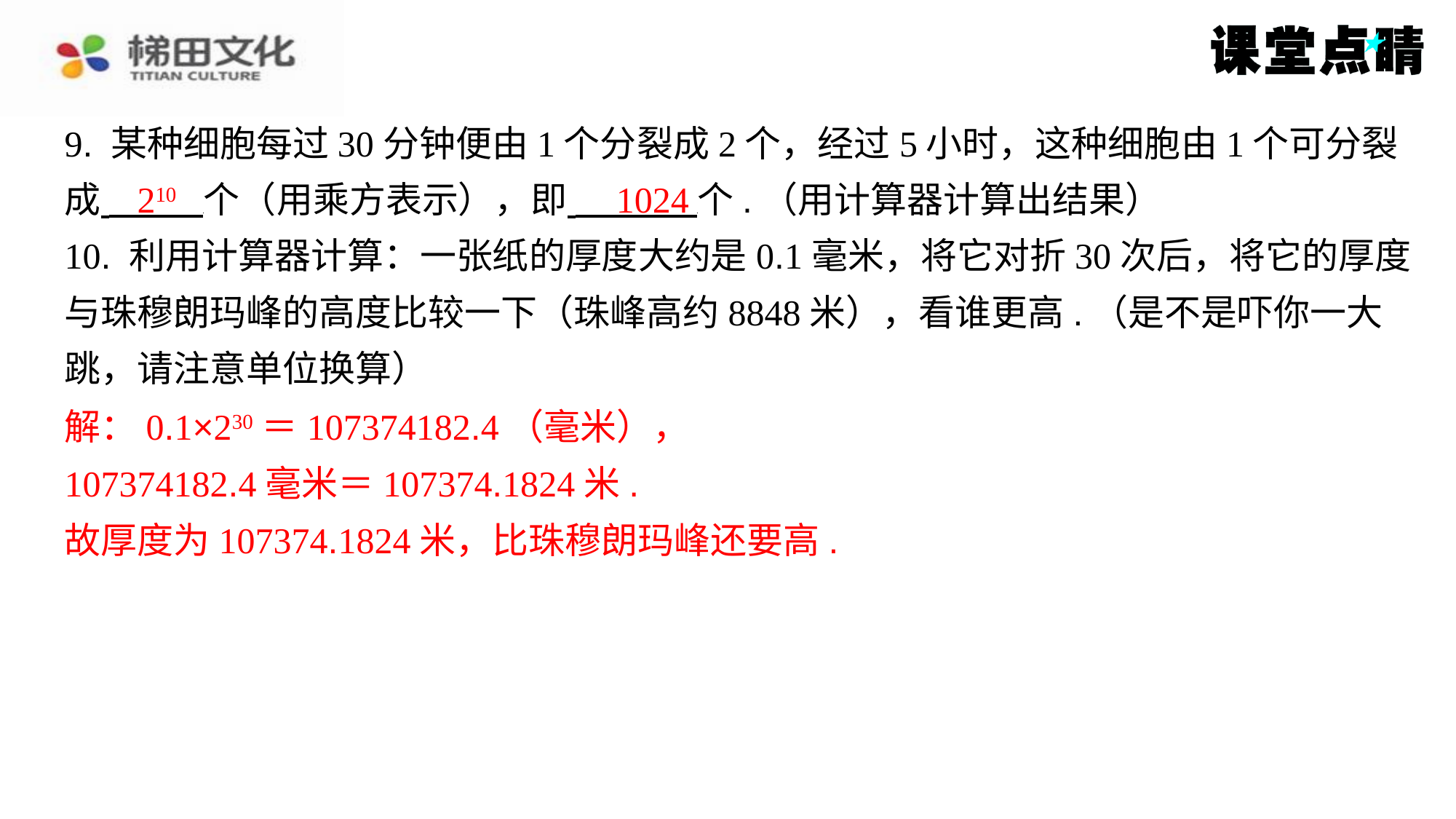

9. 某种细胞每过30分钟便由1个分裂成2个，经过5小时，这种细胞由1个可分裂
成                个（用乘方表示），即                    个.（用计算器计算出结果）
10. 利用计算器计算：一张纸的厚度大约是0.1毫米，将它对折30次后，将它的厚度
与珠穆朗玛峰的高度比较一下（珠峰高约8848米），看谁更高.（是不是吓你一大
跳，请注意单位换算）
解：0.1×230＝107374182.4（毫米），
107374182.4毫米＝107374.1824米.
故厚度为107374.1824米，比珠穆朗玛峰还要高.
210
1024
解：0.1×230＝107374182.4（毫米），
107374182.4毫米＝107374.1824米.
故厚度为107374.1824米，比珠穆朗玛峰还要高.